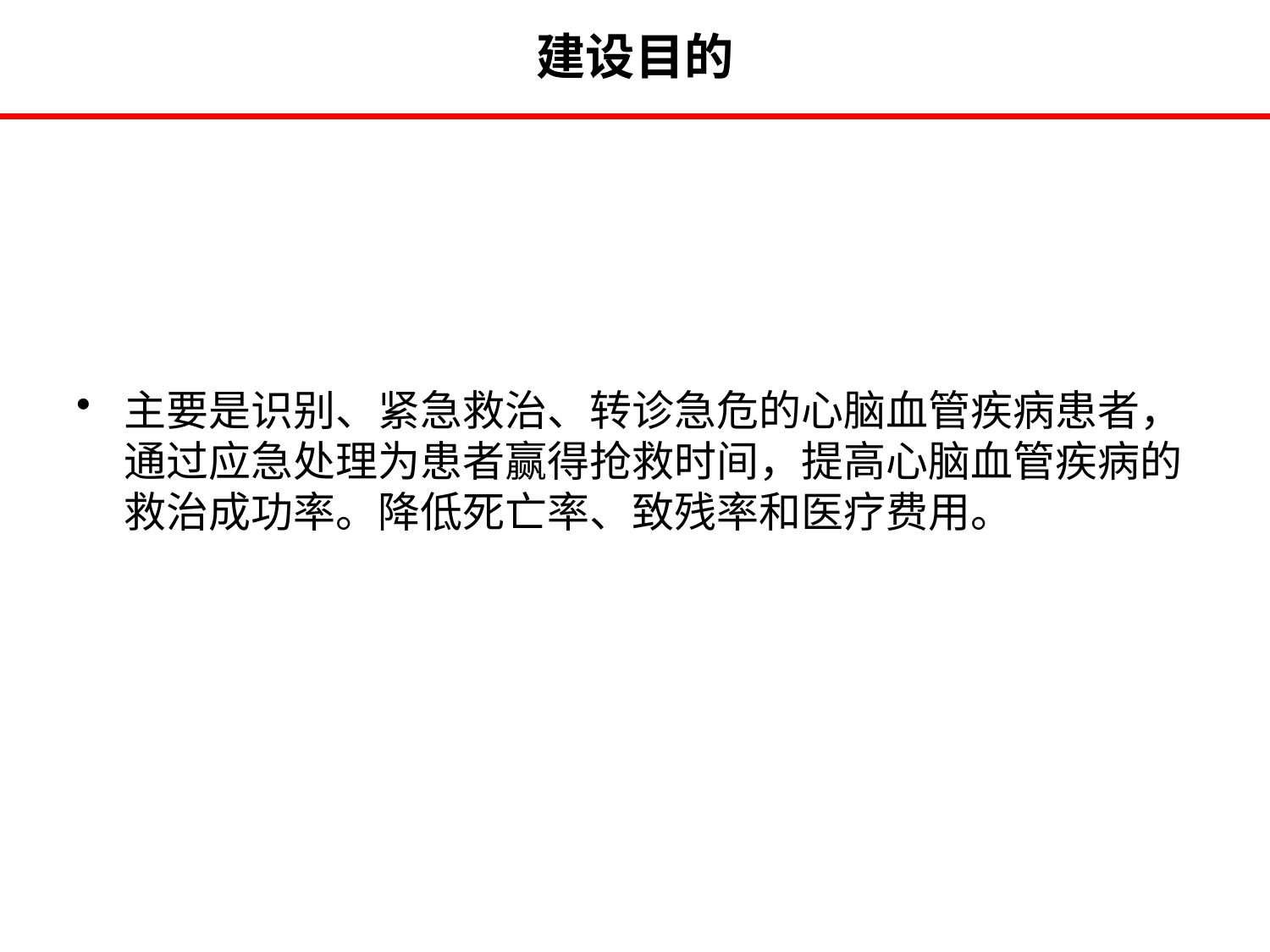

# 建设目的

主要是识别、紧急救治、转诊急危的心脑血管疾病患者，通过应急处理为患者赢得抢救时间，提高心脑血管疾病的救治成功率。降低死亡率、致残率和医疗费用。